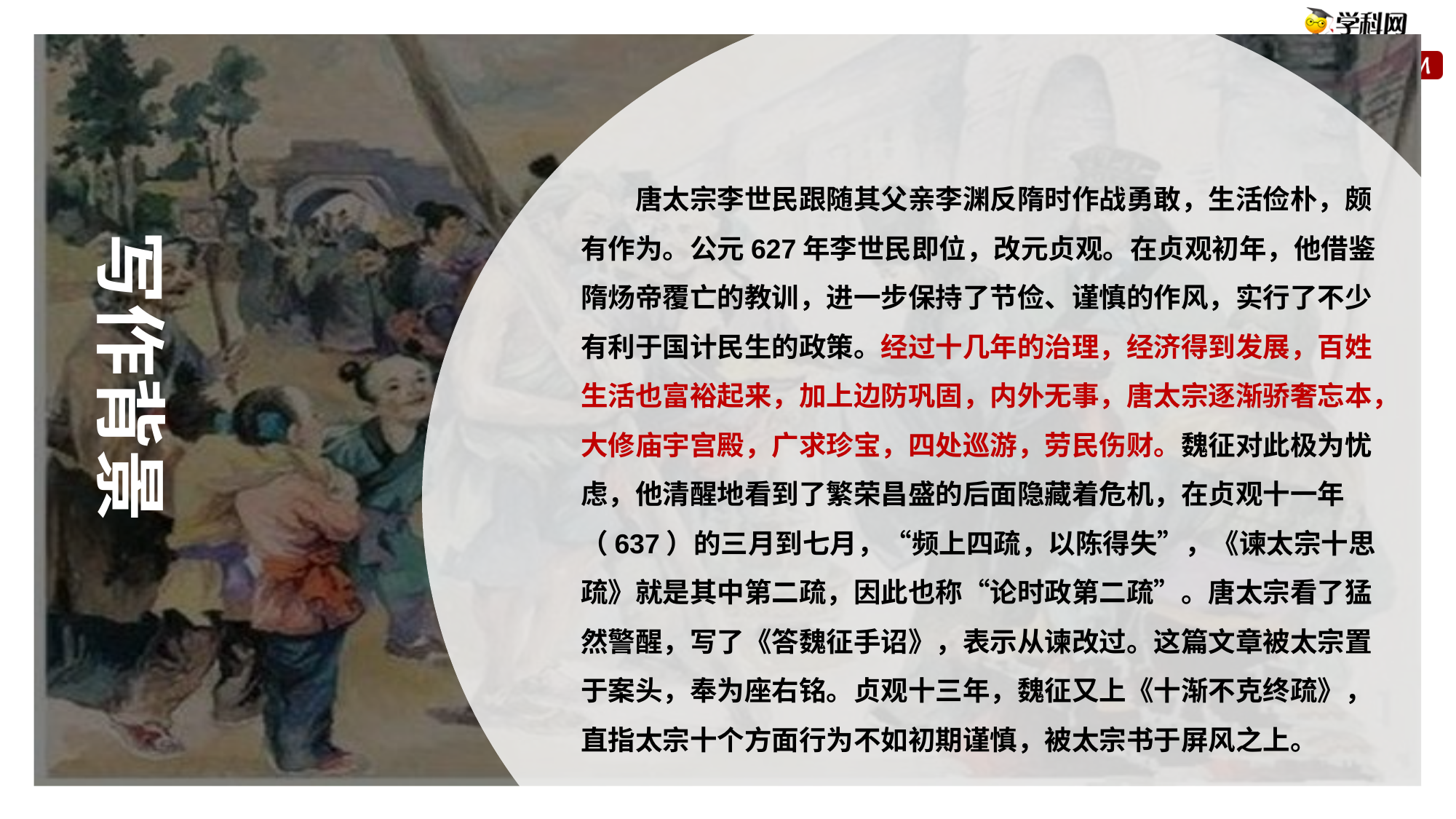

写作背景

唐太宗李世民跟随其父亲李渊反隋时作战勇敢，生活俭朴，颇有作为。公元627年李世民即位，改元贞观。在贞观初年，他借鉴隋炀帝覆亡的教训，进一步保持了节俭、谨慎的作风，实行了不少有利于国计民生的政策。经过十几年的治理，经济得到发展，百姓生活也富裕起来，加上边防巩固，内外无事，唐太宗逐渐骄奢忘本，大修庙宇宫殿，广求珍宝，四处巡游，劳民伤财。魏征对此极为忧虑，他清醒地看到了繁荣昌盛的后面隐藏着危机，在贞观十一年（637）的三月到七月，“频上四疏，以陈得失”，《谏太宗十思疏》就是其中第二疏，因此也称“论时政第二疏”。唐太宗看了猛然警醒，写了《答魏征手诏》，表示从谏改过。这篇文章被太宗置于案头，奉为座右铭。贞观十三年，魏征又上《十渐不克终疏》，直指太宗十个方面行为不如初期谨慎，被太宗书于屏风之上。